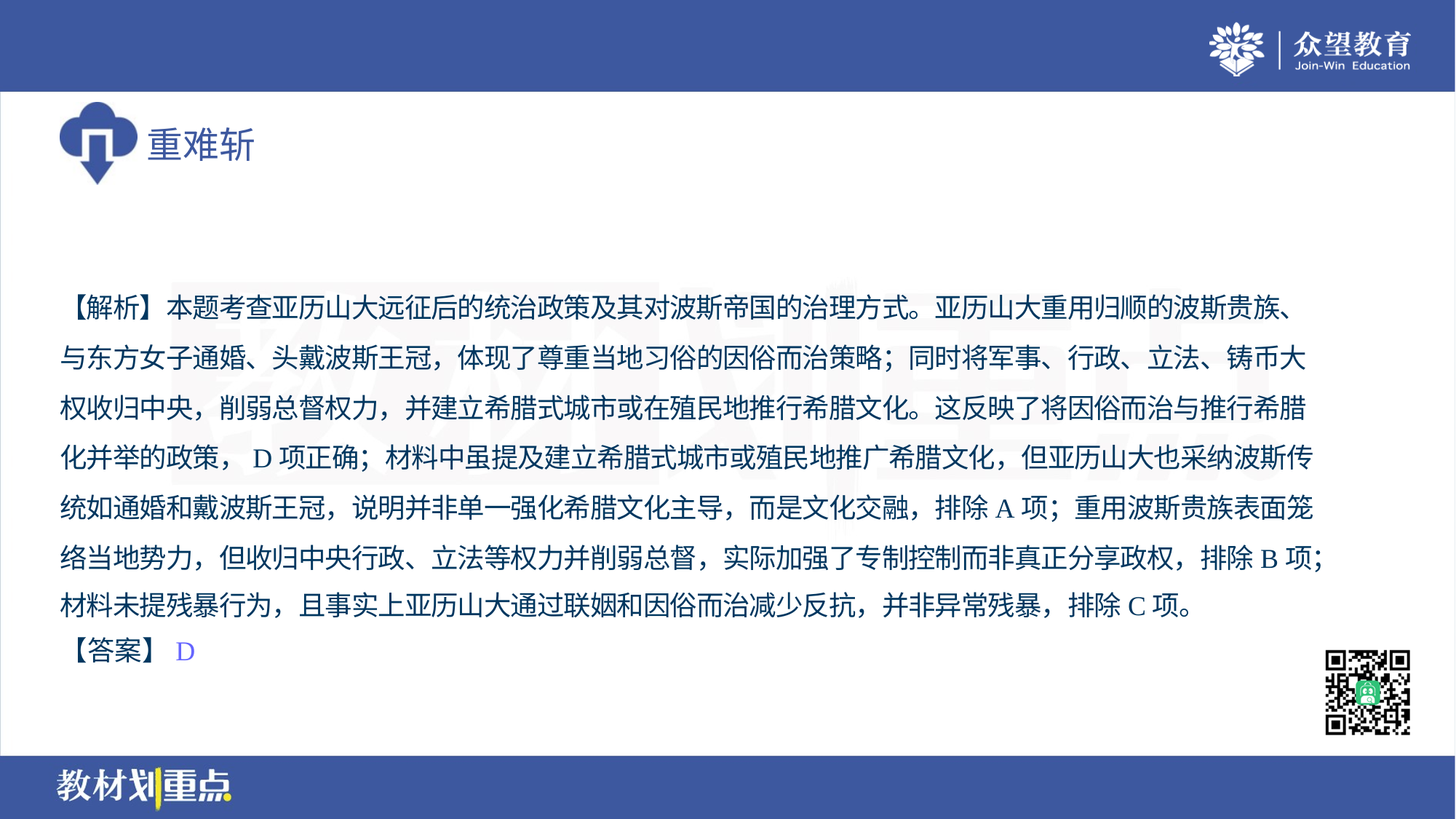

【解析】本题考查亚历山大远征后的统治政策及其对波斯帝国的治理方式。亚历山大重用归顺的波斯贵族、
与东方女子通婚、头戴波斯王冠，体现了尊重当地习俗的因俗而治策略；同时将军事、行政、立法、铸币大
权收归中央，削弱总督权力，并建立希腊式城市或在殖民地推行希腊文化。这反映了将因俗而治与推行希腊
化并举的政策，D项正确；材料中虽提及建立希腊式城市或殖民地推广希腊文化，但亚历山大也采纳波斯传
统如通婚和戴波斯王冠，说明并非单一强化希腊文化主导，而是文化交融，排除A项；重用波斯贵族表面笼
络当地势力，但收归中央行政、立法等权力并削弱总督，实际加强了专制控制而非真正分享政权，排除B项；
材料未提残暴行为，且事实上亚历山大通过联姻和因俗而治减少反抗，并非异常残暴，排除C项。
【答案】D